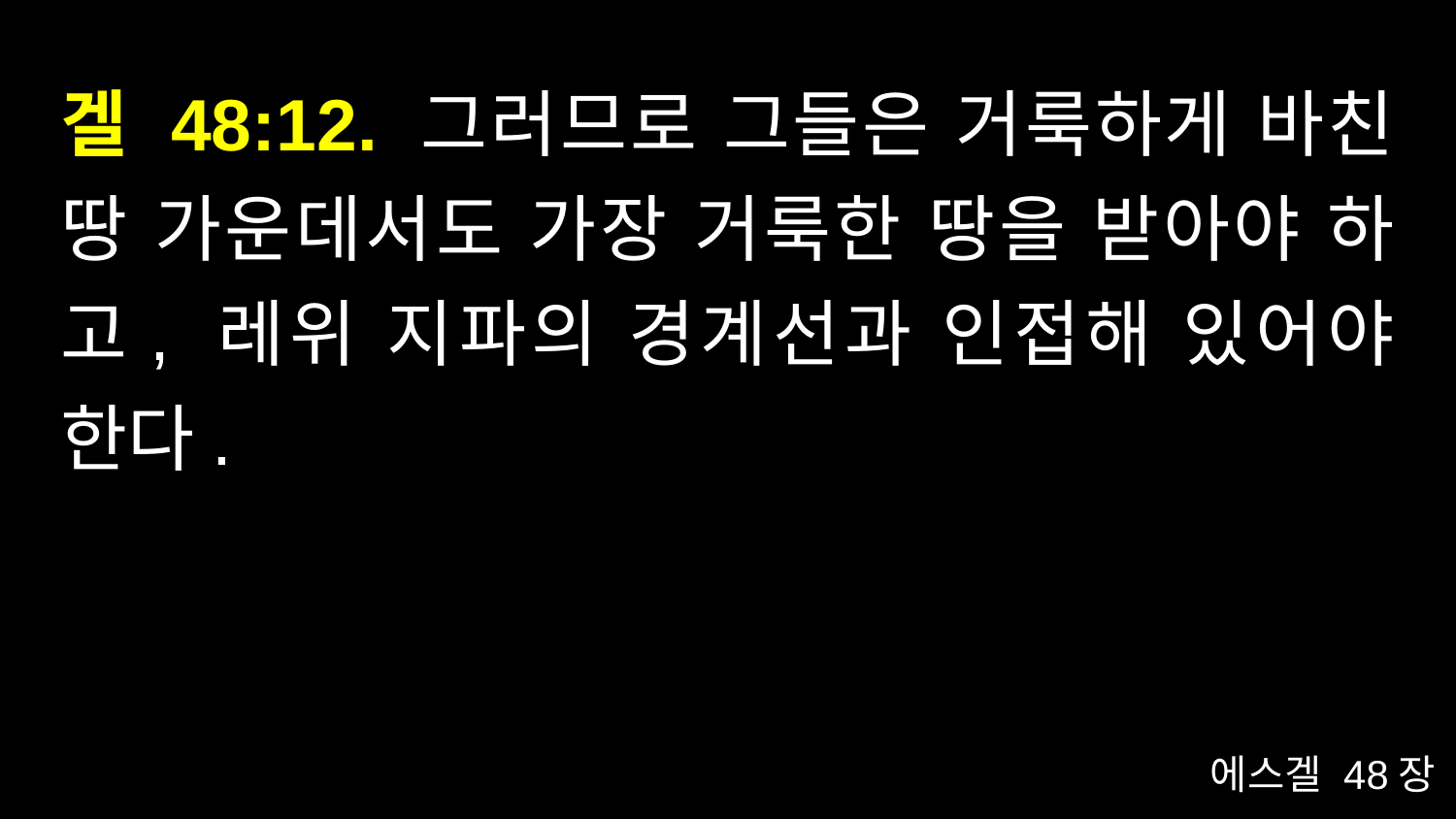

# 겔 48:12. 그러므로 그들은 거룩하게 바친 땅 가운데서도 가장 거룩한 땅을 받아야 하고, 레위 지파의 경계선과 인접해 있어야 한다.
에스겔 48장